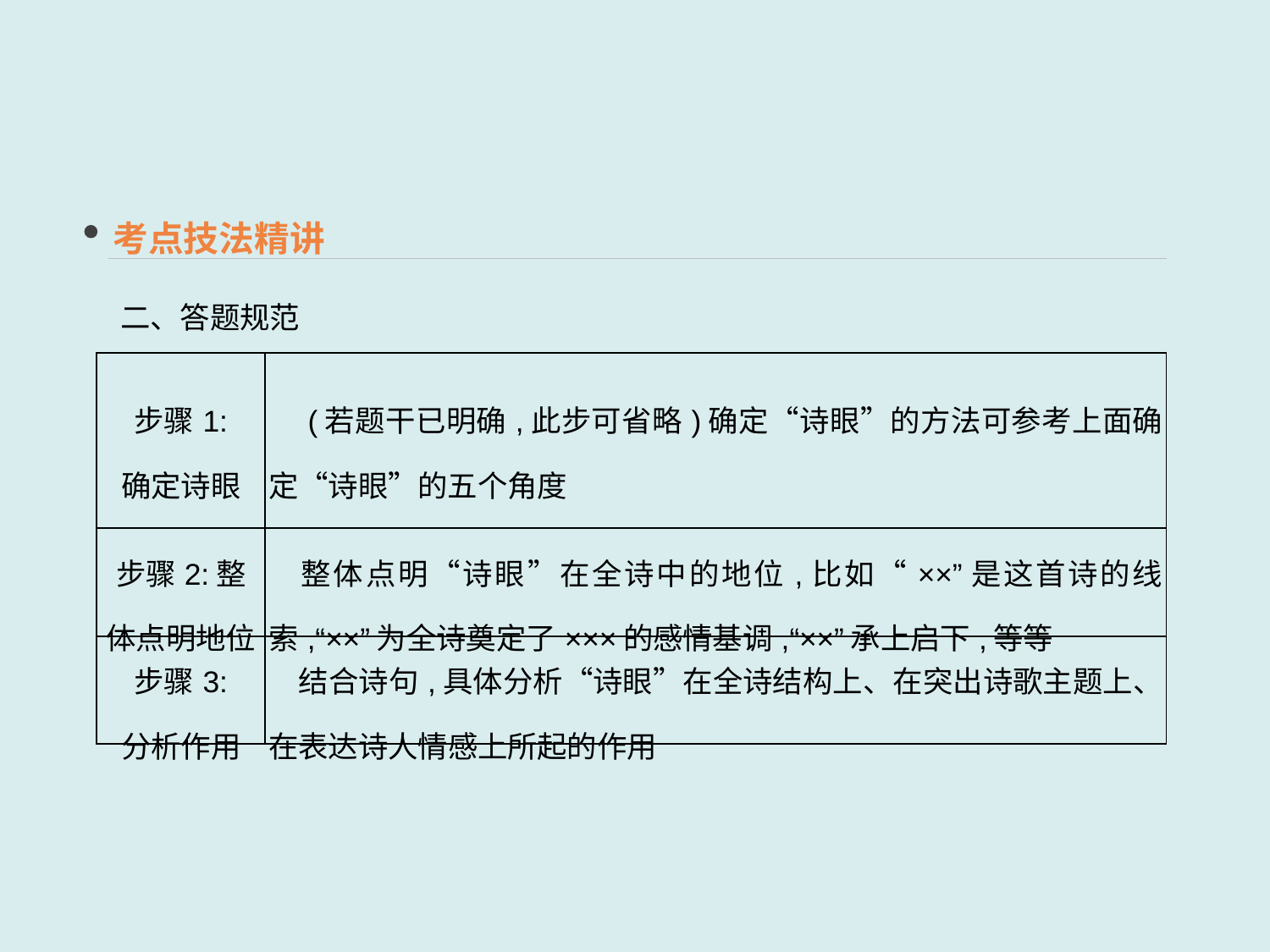

考点技法精讲

二、答题规范
| 步骤1: 确定诗眼 | (若题干已明确,此步可省略)确定“诗眼”的方法可参考上面确定“诗眼”的五个角度 |
| --- | --- |
| 步骤2:整 体点明地位 | 整体点明“诗眼”在全诗中的地位,比如“××”是这首诗的线索,“××”为全诗奠定了×××的感情基调,“××”承上启下,等等 |
| 步骤3: 分析作用 | 结合诗句,具体分析“诗眼”在全诗结构上、在突出诗歌主题上、在表达诗人情感上所起的作用 |